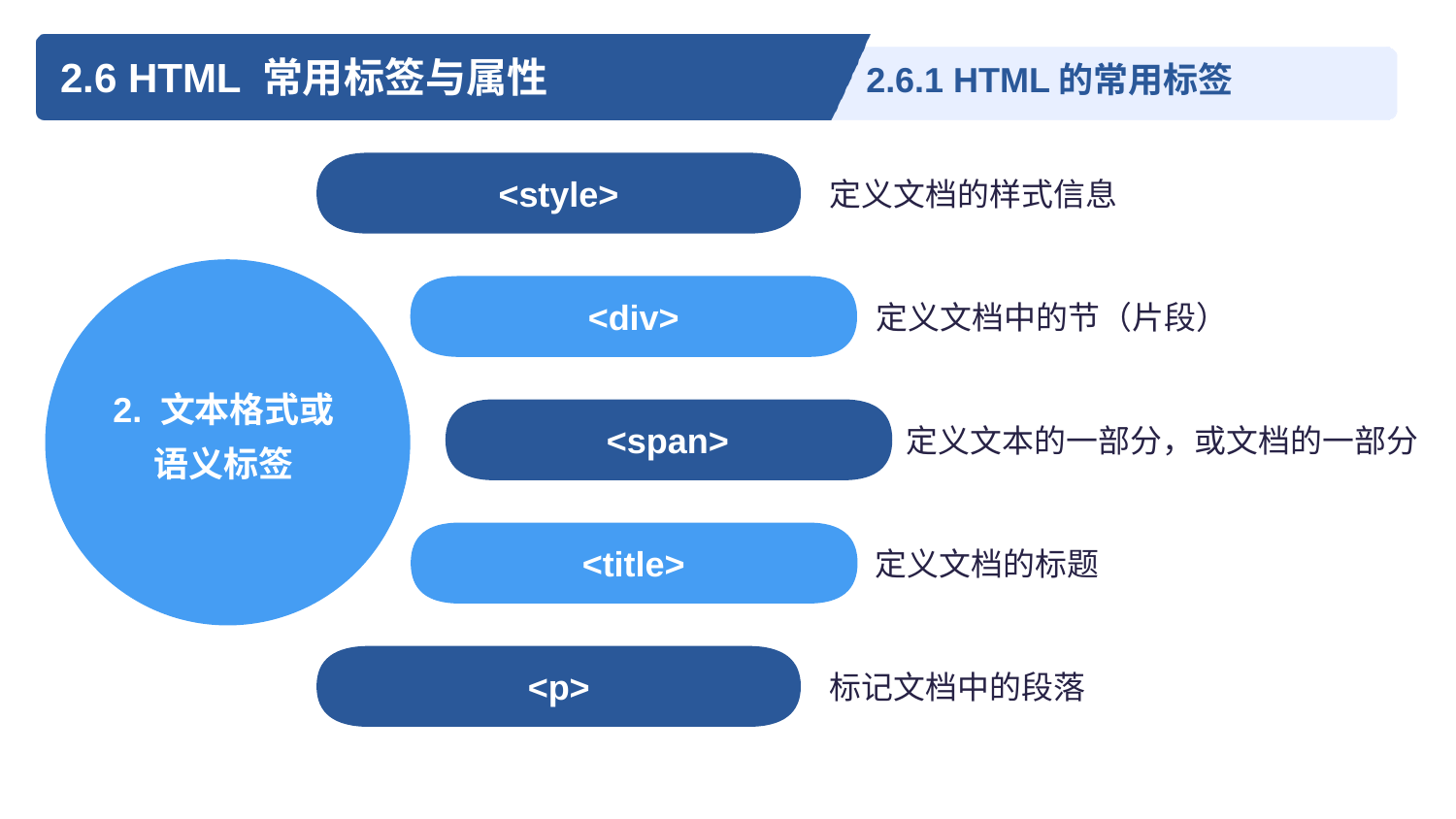

2.6 HTML 常用标签与属性
2.6.1 HTML的常用标签
定义文档的样式信息
文本格式或语义标签

<style>
定义文档中的节（片段）

<div>
2. 文本格式或
语义标签
定义文本的一部分，或文档的一部分

<span>
定义文档的标题

<title>
标记文档中的段落

<p>